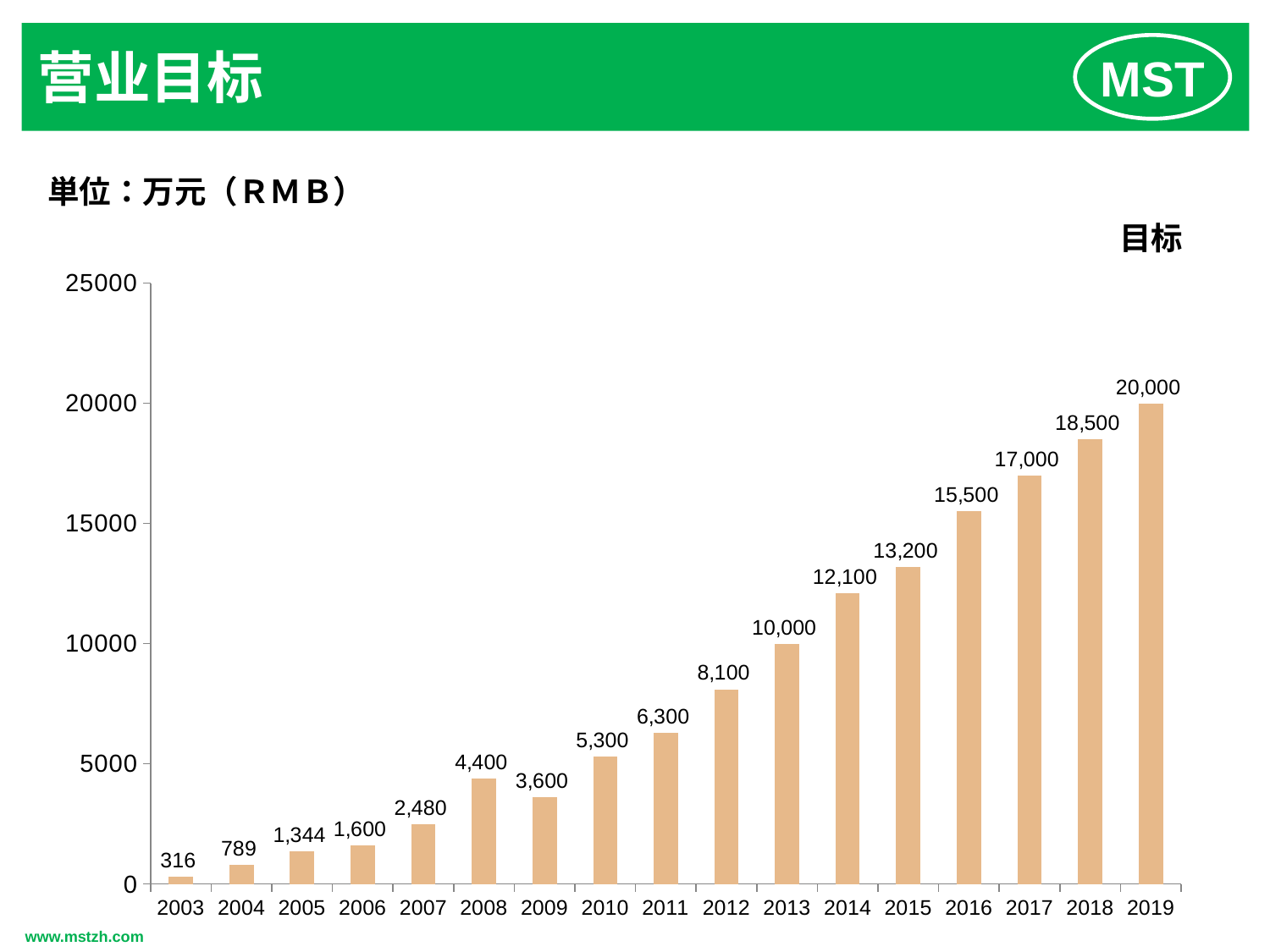

营业目标
単位：万元（ＲＭＢ）
目标

### Chart

| Category |  |
|---|---|
| 2003 | 316.0 |
| 2004 | 789.0 |
| 2005 | 1344.0 |
| 2006 | 1600.0 |
| 2007 | 2480.0 |
| 2008 | 4400.0 |
| 2009 | 3600.0 |
| 2010 | 5300.0 |
| 2011 | 6300.0 |
| 2012 | 8100.0 |
| 2013 | 10000.0 |
| 2014 | 12100.0 |
| 2015 | 13200.0 |
| 2016 | 15500.0 |
| 2017 | 17000.0 |
| 2018 | 18500.0 |
| 2019 | 20000.0 |